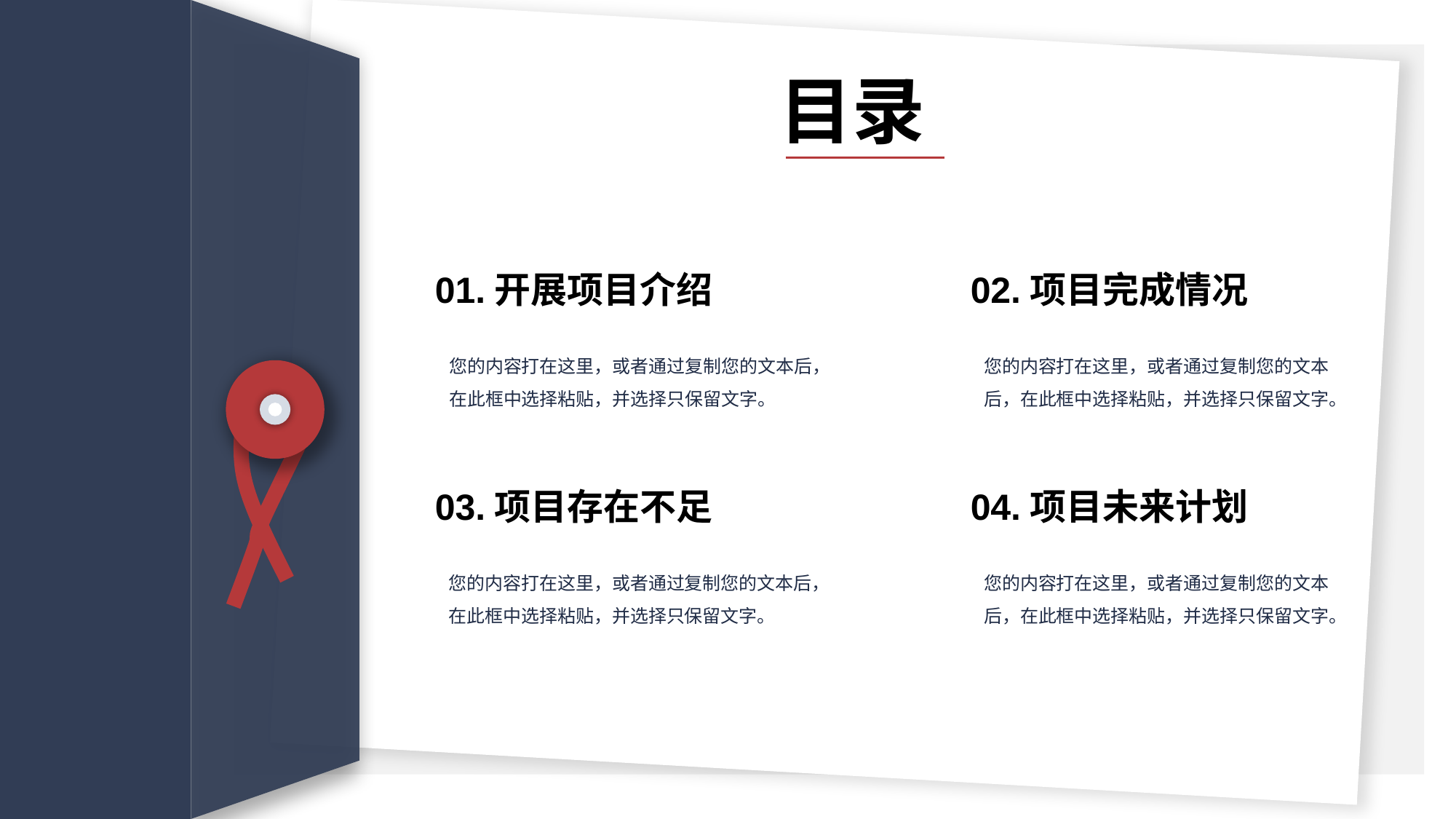

目录
01.开展项目介绍
02.项目完成情况
您的内容打在这里，或者通过复制您的文本后，在此框中选择粘贴，并选择只保留文字。
您的内容打在这里，或者通过复制您的文本后，在此框中选择粘贴，并选择只保留文字。

03.项目存在不足
04.项目未来计划
您的内容打在这里，或者通过复制您的文本后，在此框中选择粘贴，并选择只保留文字。
您的内容打在这里，或者通过复制您的文本后，在此框中选择粘贴，并选择只保留文字。